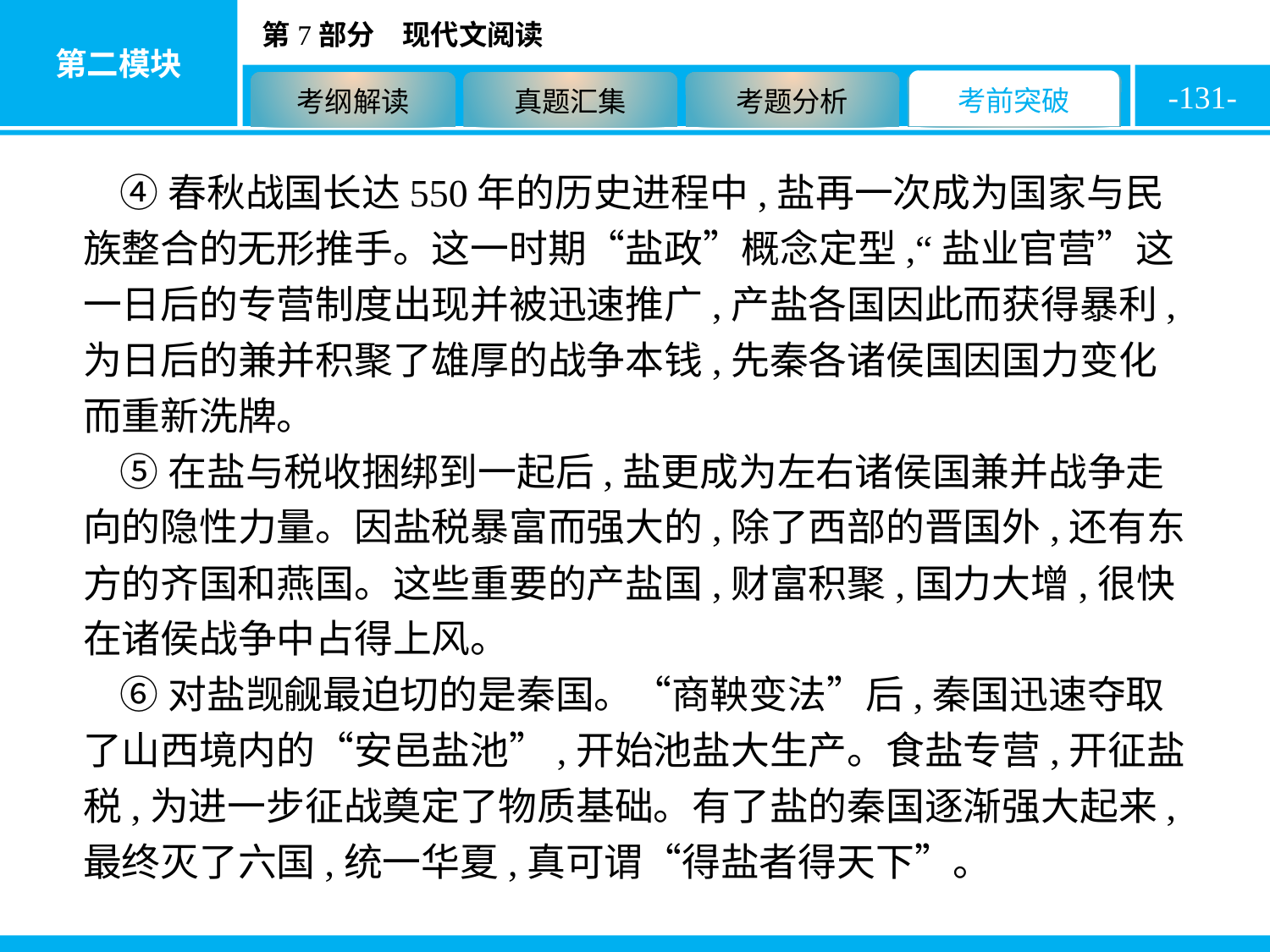

-131-
④春秋战国长达550年的历史进程中,盐再一次成为国家与民族整合的无形推手。这一时期“盐政”概念定型,“盐业官营”这一日后的专营制度出现并被迅速推广,产盐各国因此而获得暴利,为日后的兼并积聚了雄厚的战争本钱,先秦各诸侯国因国力变化而重新洗牌。
⑤在盐与税收捆绑到一起后,盐更成为左右诸侯国兼并战争走向的隐性力量。因盐税暴富而强大的,除了西部的晋国外,还有东方的齐国和燕国。这些重要的产盐国,财富积聚,国力大增,很快在诸侯战争中占得上风。
⑥对盐觊觎最迫切的是秦国。“商鞅变法”后,秦国迅速夺取了山西境内的“安邑盐池”,开始池盐大生产。食盐专营,开征盐税,为进一步征战奠定了物质基础。有了盐的秦国逐渐强大起来,最终灭了六国,统一华夏,真可谓“得盐者得天下”。